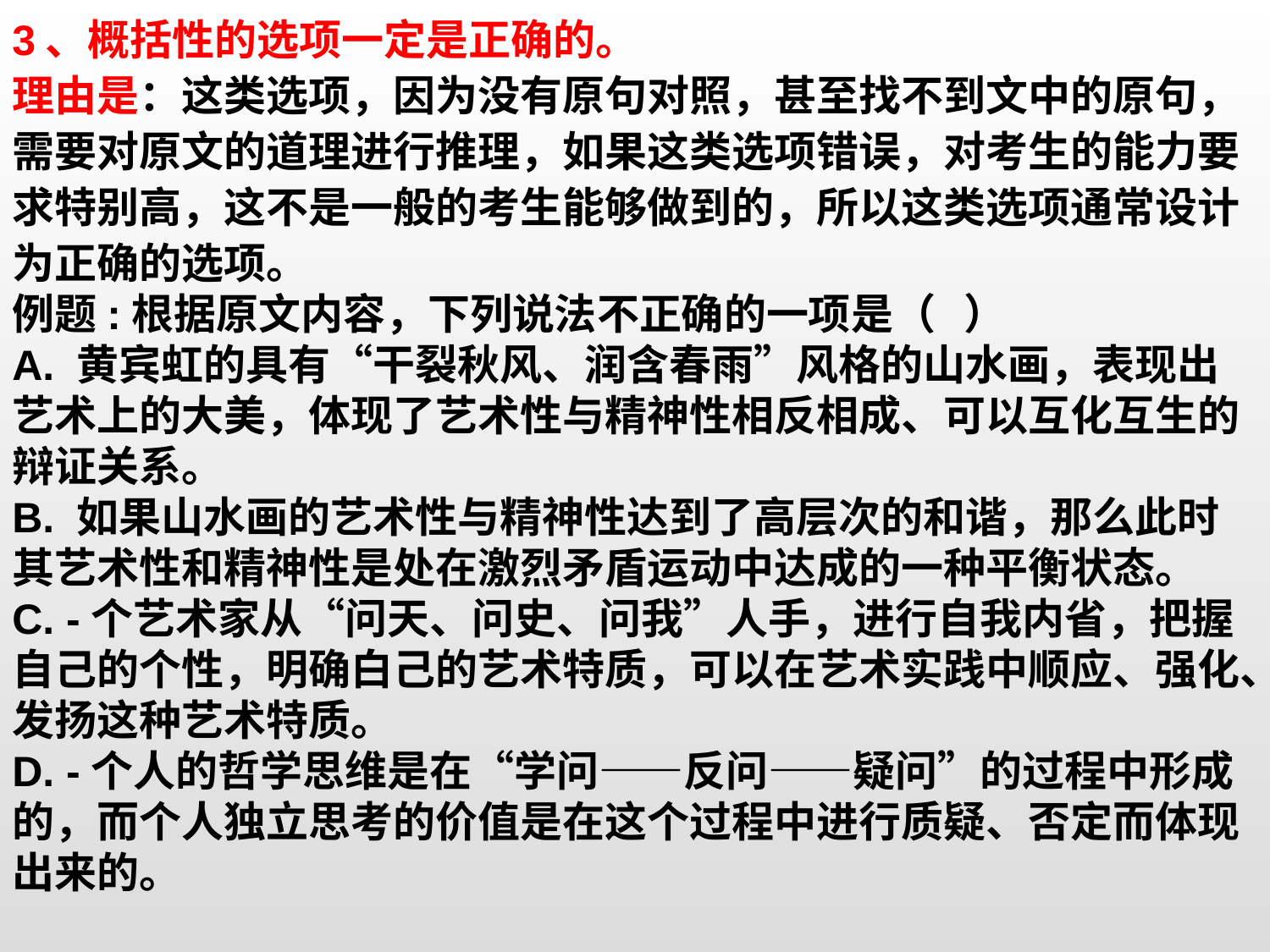

3、概括性的选项一定是正确的。
理由是：这类选项，因为没有原句对照，甚至找不到文中的原句，需要对原文的道理进行推理，如果这类选项错误，对考生的能力要求特别高，这不是一般的考生能够做到的，所以这类选项通常设计为正确的选项。
例题:根据原文内容，下列说法不正确的一项是（   ）
A. 黄宾虹的具有“干裂秋风、润含春雨”风格的山水画，表现出艺术上的大美，体现了艺术性与精神性相反相成、可以互化互生的辩证关系。
B. 如果山水画的艺术性与精神性达到了高层次的和谐，那么此时其艺术性和精神性是处在激烈矛盾运动中达成的一种平衡状态。
C. -个艺术家从“问天、问史、问我”人手，进行自我内省，把握自己的个性，明确白己的艺术特质，可以在艺术实践中顺应、强化、发扬这种艺术特质。
D. -个人的哲学思维是在“学问——反问——疑问”的过程中形成的，而个人独立思考的价值是在这个过程中进行质疑、否定而体现出来的。